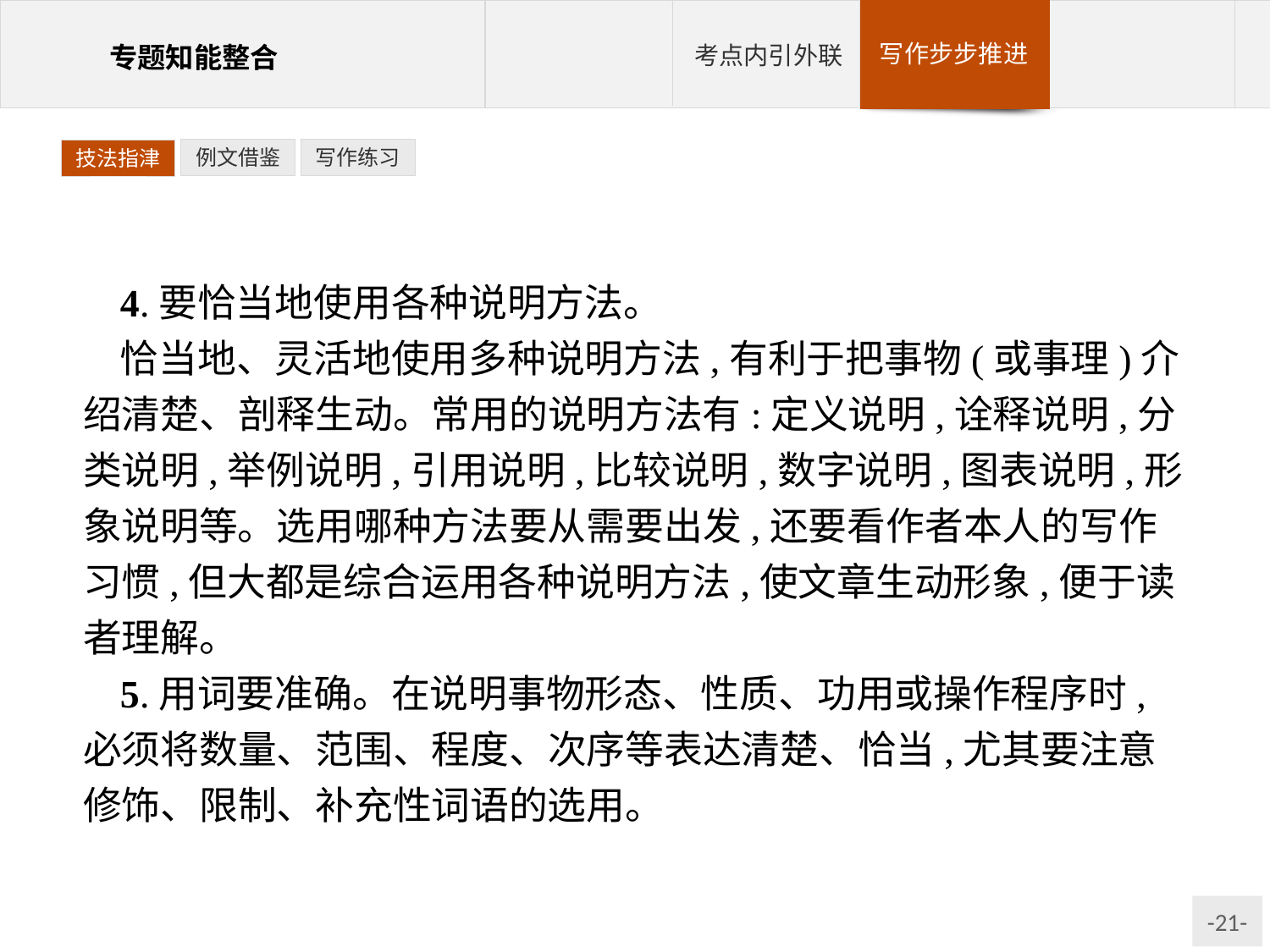

例文借鉴
写作练习
技法指津
4.要恰当地使用各种说明方法。
恰当地、灵活地使用多种说明方法,有利于把事物(或事理)介绍清楚、剖释生动。常用的说明方法有:定义说明,诠释说明,分类说明,举例说明,引用说明,比较说明,数字说明,图表说明,形象说明等。选用哪种方法要从需要出发,还要看作者本人的写作习惯,但大都是综合运用各种说明方法,使文章生动形象,便于读者理解。
5.用词要准确。在说明事物形态、性质、功用或操作程序时,必须将数量、范围、程度、次序等表达清楚、恰当,尤其要注意修饰、限制、补充性词语的选用。